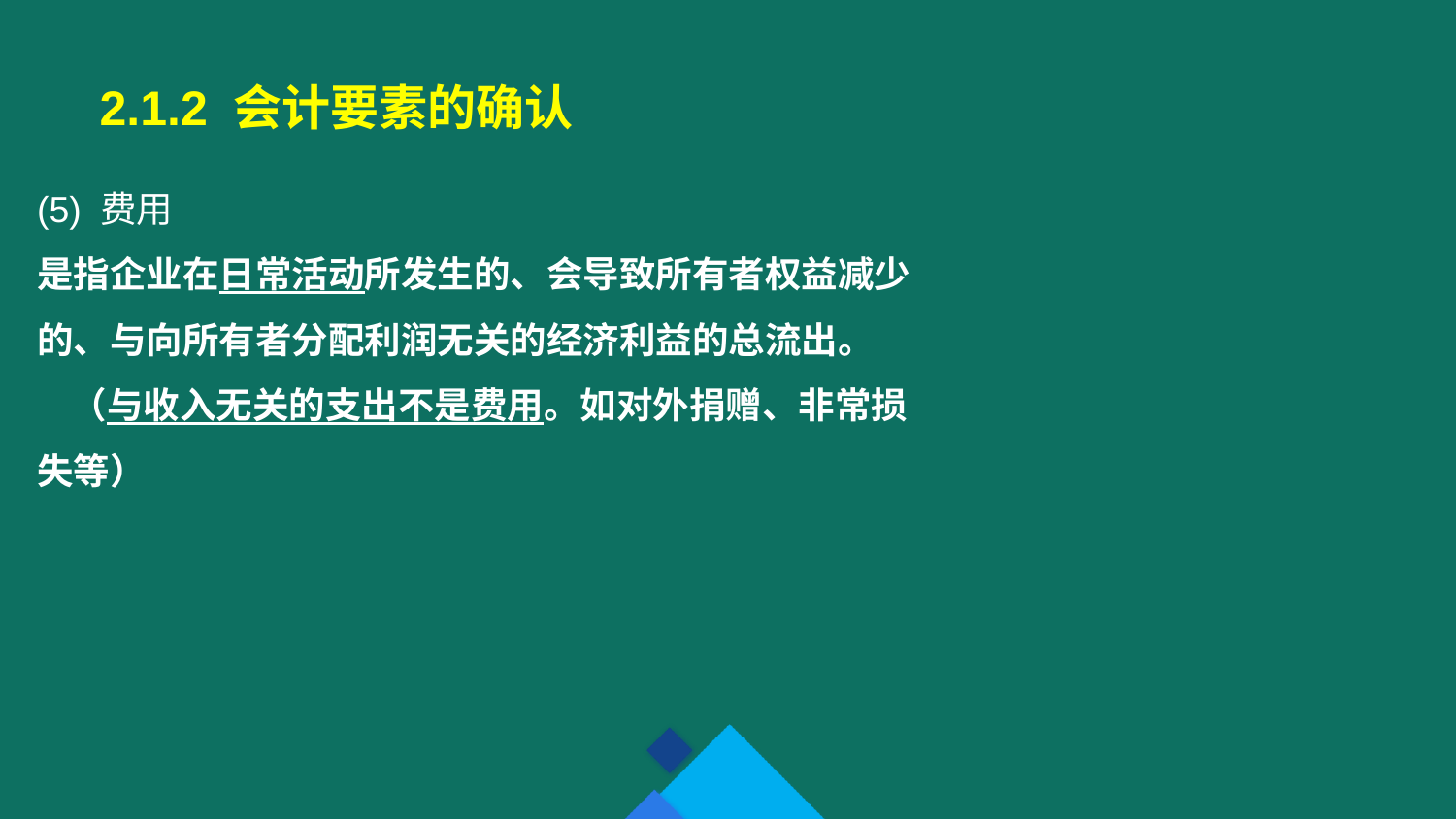

2.1.2 会计要素的确认
(5) 费用
是指企业在日常活动所发生的、会导致所有者权益减少的、与向所有者分配利润无关的经济利益的总流出。
   （与收入无关的支出不是费用。如对外捐赠、非常损失等）